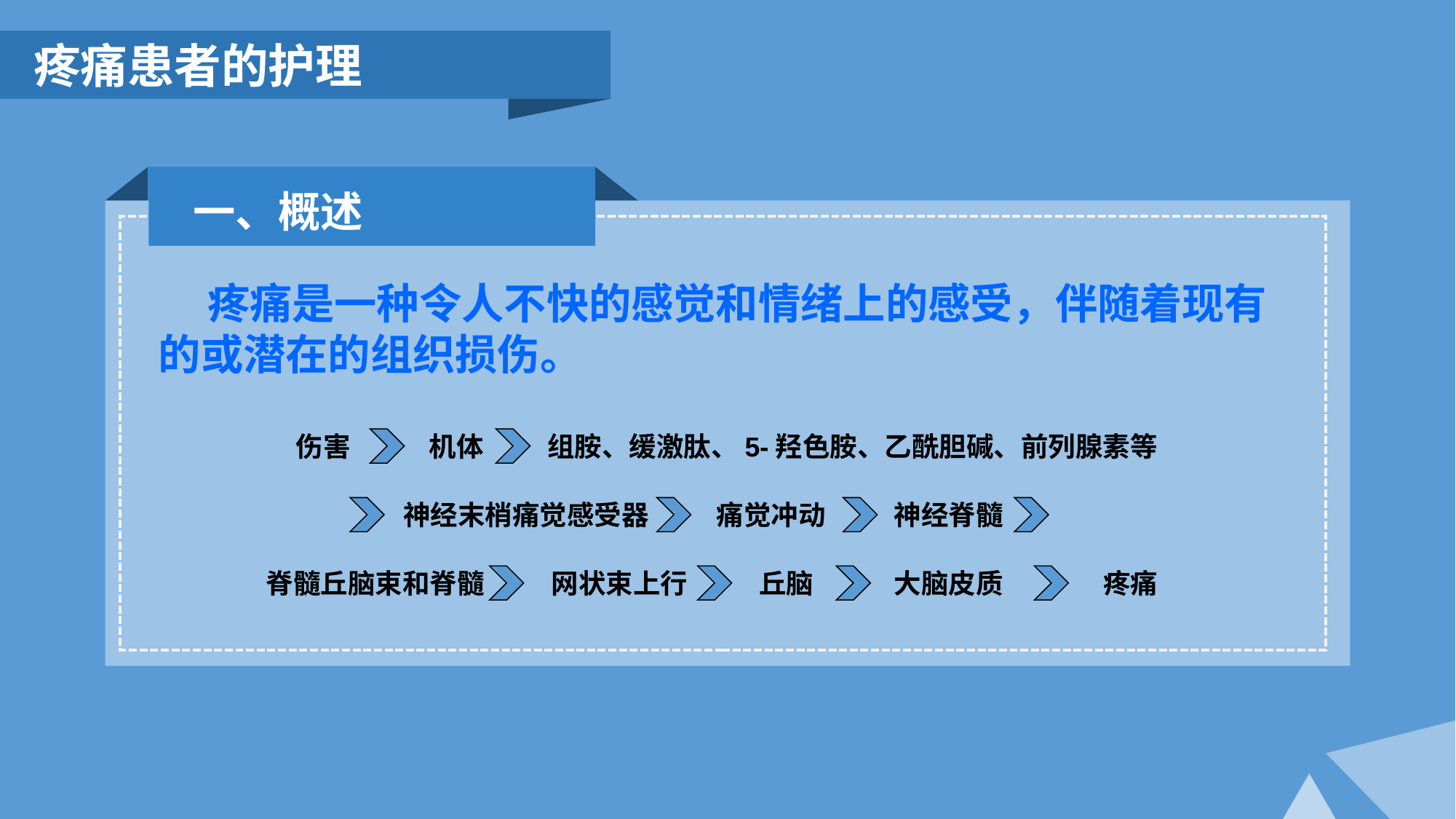

疼痛患者的护理

一、概述

    疼痛是一种令人不快的感觉和情绪上的感受，伴随着现有的或潜在的组织损伤。
机体
伤害
组胺、缓激肽、5-羟色胺、乙酰胆碱、前列腺素等

神经脊髓
神经末梢痛觉感受器
痛觉冲动

网状束上行
丘脑
大脑皮质
疼痛
脊髓丘脑束和脊髓